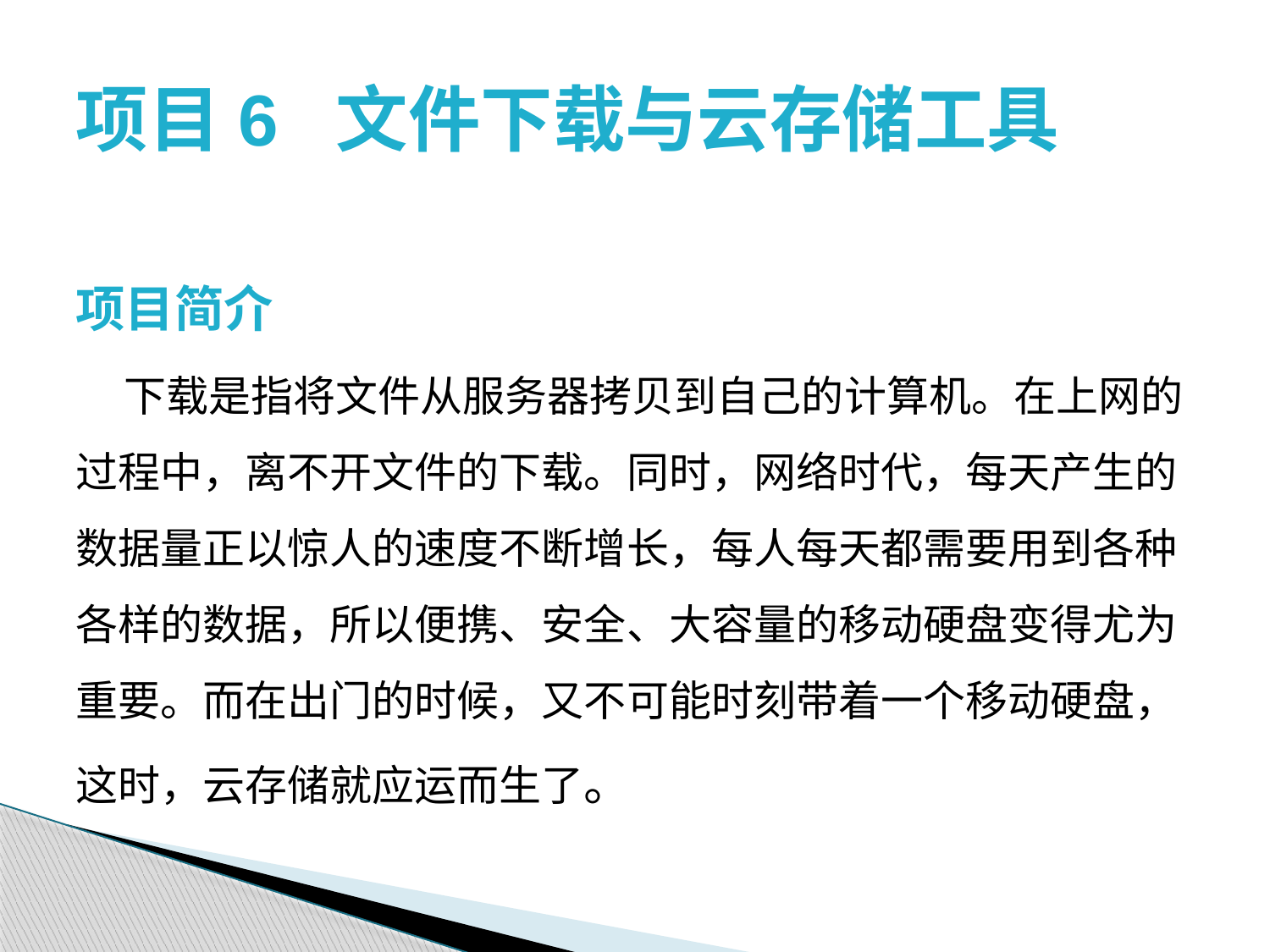

# 项目6  文件下载与云存储工具
项目简介
    下载是指将文件从服务器拷贝到自己的计算机。在上网的过程中，离不开文件的下载。同时，网络时代，每天产生的数据量正以惊人的速度不断增长，每人每天都需要用到各种各样的数据，所以便携、安全、大容量的移动硬盘变得尤为重要。而在出门的时候，又不可能时刻带着一个移动硬盘，这时，云存储就应运而生了。